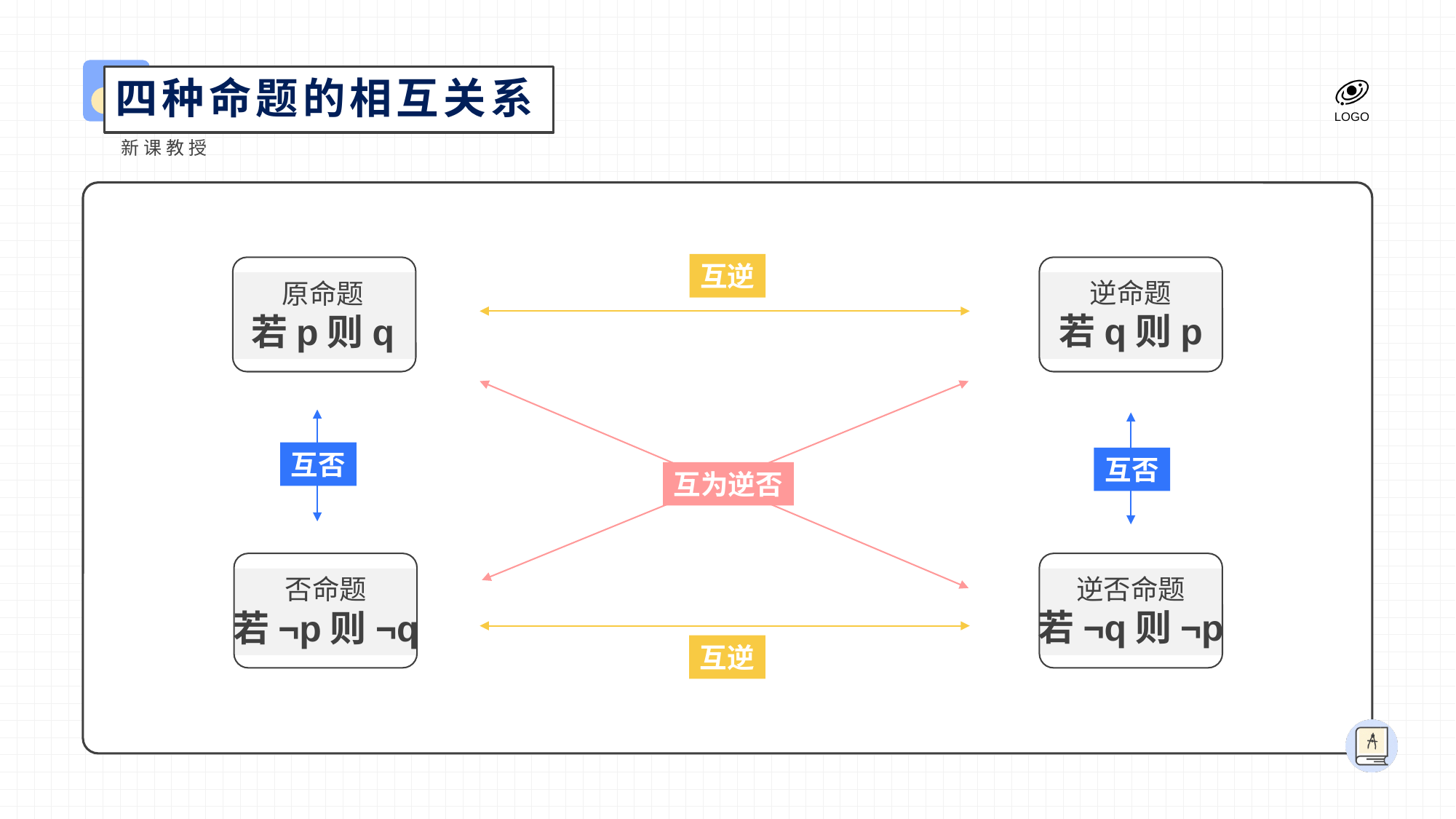

四种命题的相互关系
新课教授
互逆

原命题
若p则q

逆命题
若q则p
互否
互否
互为逆否

逆否命题
若¬q则¬p

否命题
若¬p则¬q
互逆